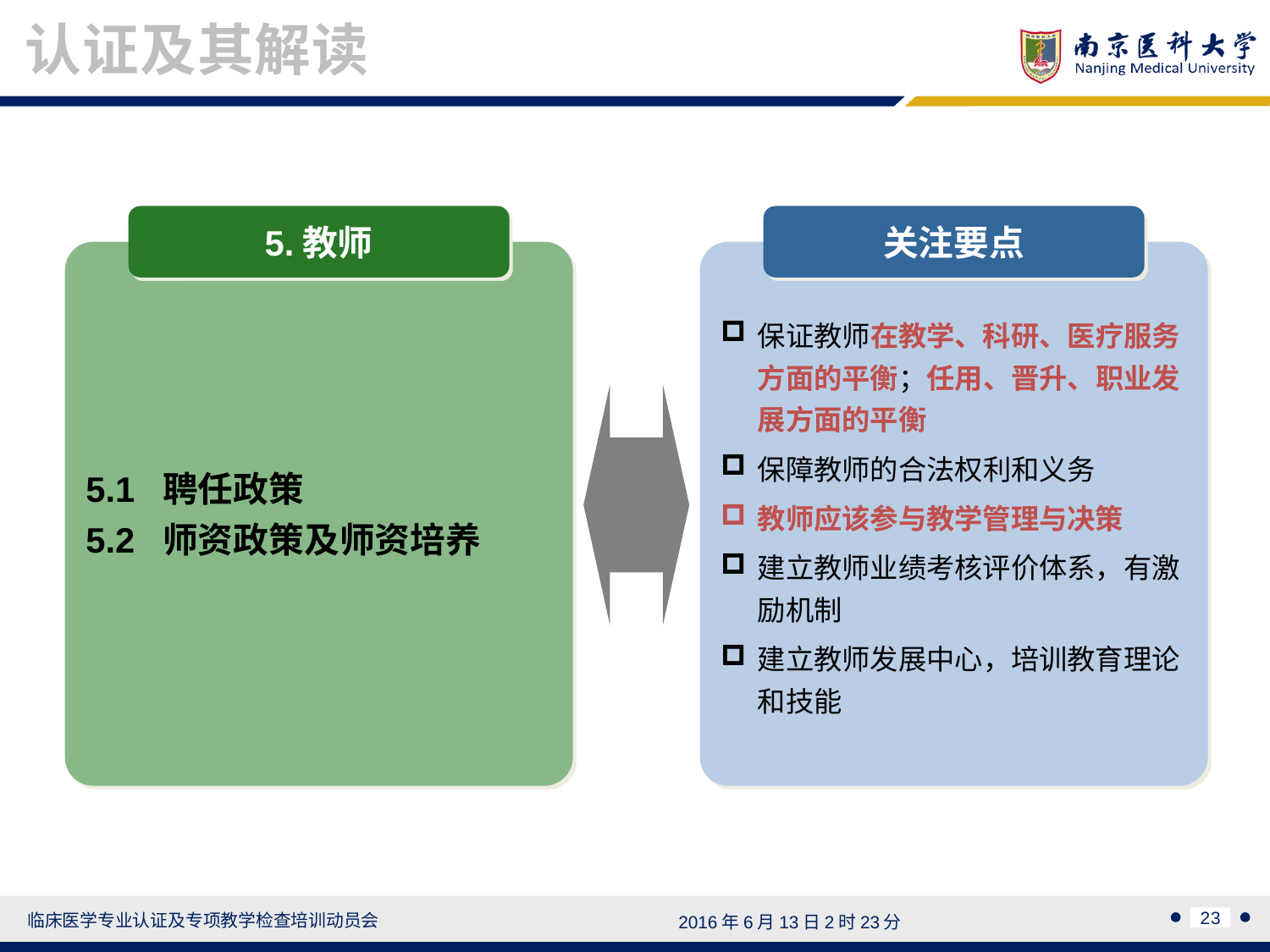

认证及其解读
5.教师
5.1  聘任政策
5.2  师资政策及师资培养
关注要点
保证教师在教学、科研、医疗服务方面的平衡；任用、晋升、职业发展方面的平衡
保障教师的合法权利和义务
教师应该参与教学管理与决策
建立教师业绩考核评价体系，有激励机制
建立教师发展中心，培训教育理论和技能